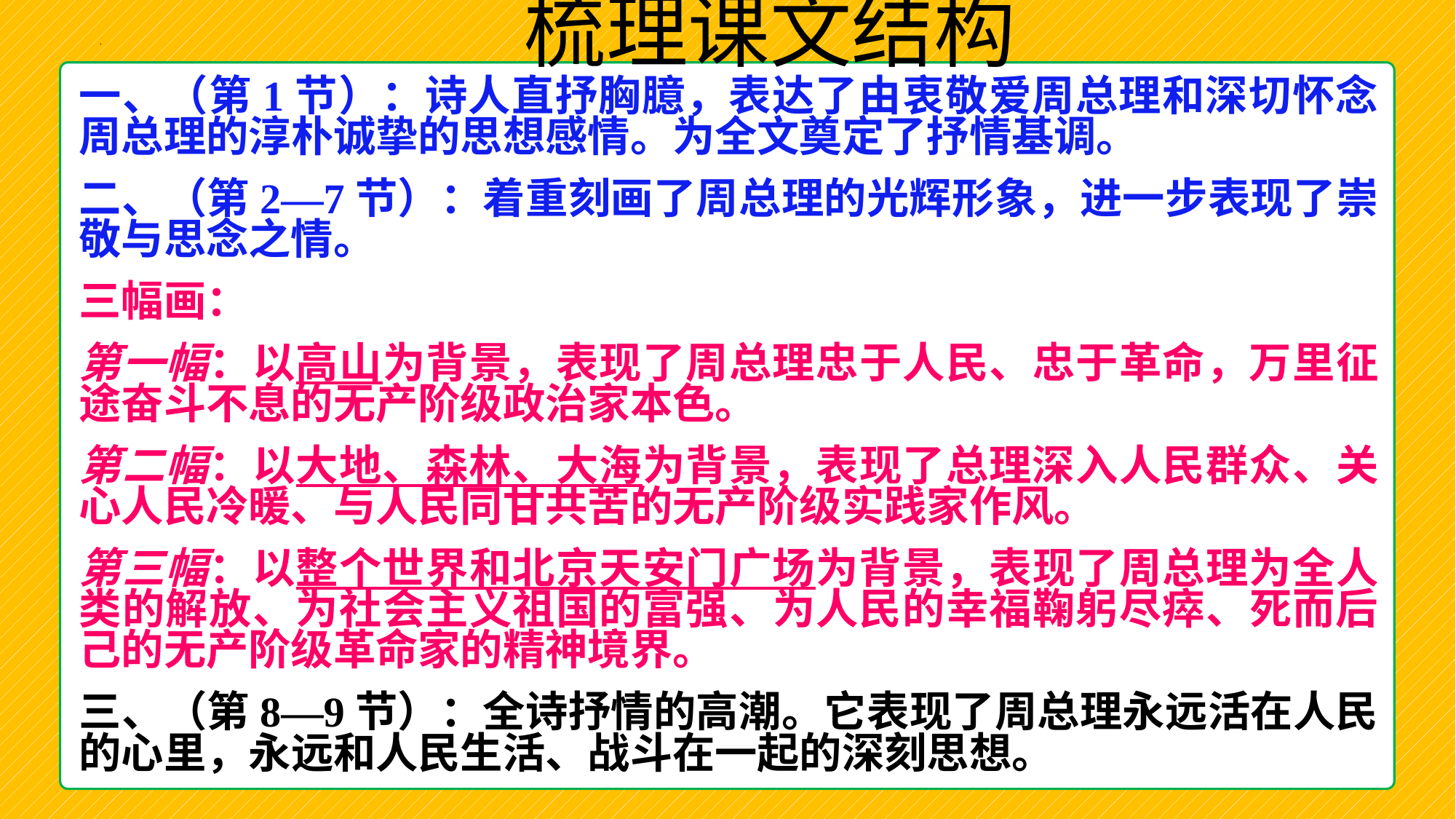

# 梳理课文结构
一、（第1节）：诗人直抒胸臆，表达了由衷敬爱周总理和深切怀念周总理的淳朴诚挚的思想感情。为全文奠定了抒情基调。
二、（第2—7节）：着重刻画了周总理的光辉形象，进一步表现了崇敬与思念之情。
三幅画：
第一幅：以高山为背景，表现了周总理忠于人民、忠于革命，万里征途奋斗不息的无产阶级政治家本色。
第二幅：以大地、森林、大海为背景，表现了总理深入人民群众、关心人民冷暖、与人民同甘共苦的无产阶级实践家作风。
第三幅：以整个世界和北京天安门广场为背景，表现了周总理为全人类的解放、为社会主义祖国的富强、为人民的幸福鞠躬尽瘁、死而后己的无产阶级革命家的精神境界。
三、（第8—9节）：全诗抒情的高潮。它表现了周总理永远活在人民的心里，永远和人民生活、战斗在一起的深刻思想。